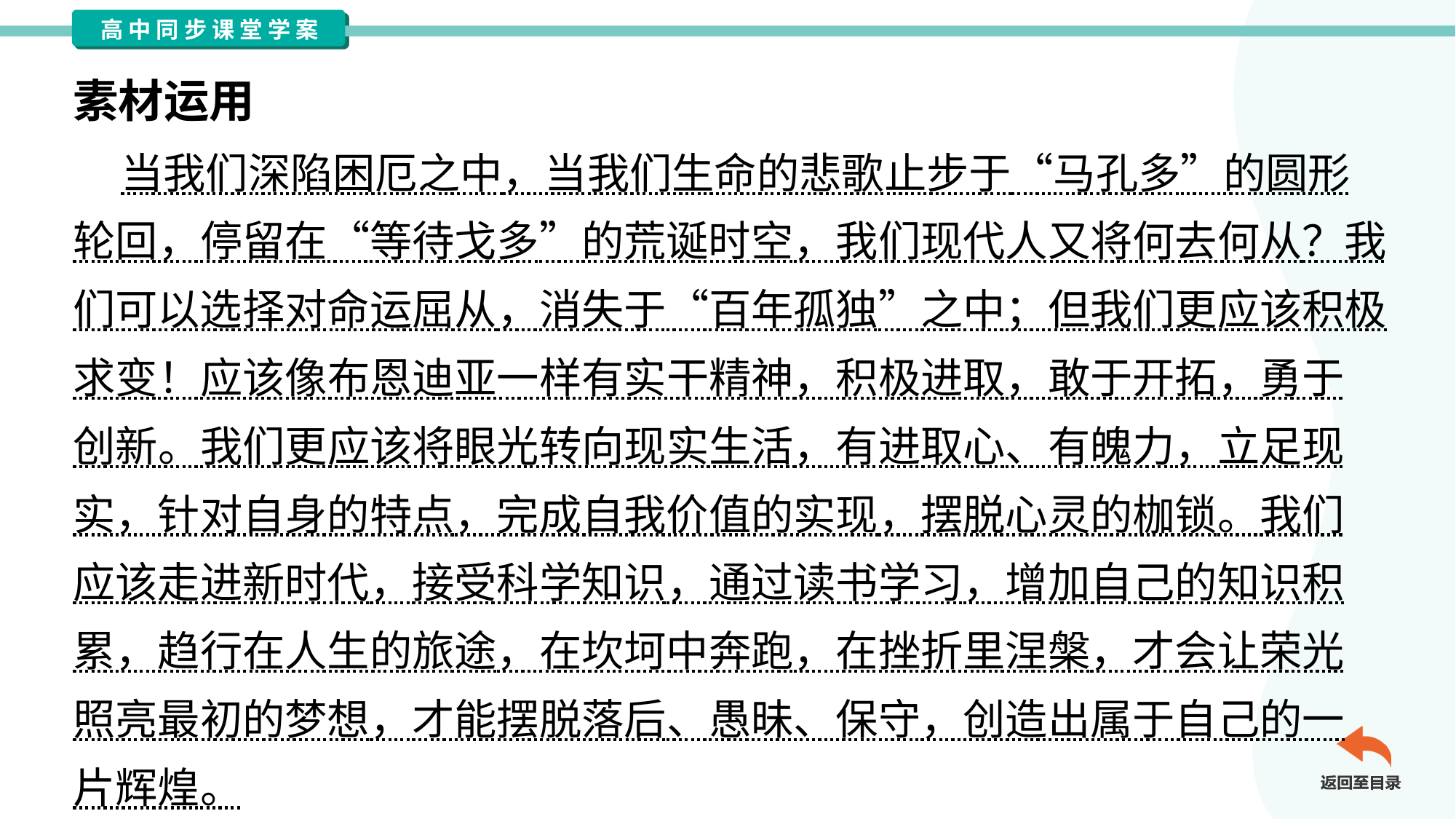

素材运用
    当我们深陷困厄之中，当我们生命的悲歌止步于“马孔多”的圆形
轮回，停留在“等待戈多”的荒诞时空，我们现代人又将何去何从？我
们可以选择对命运屈从，消失于“百年孤独”之中；但我们更应该积极
求变！应该像布恩迪亚一样有实干精神，积极进取，敢于开拓，勇于
创新。我们更应该将眼光转向现实生活，有进取心、有魄力，立足现
实，针对自身的特点，完成自我价值的实现，摆脱心灵的枷锁。我们
应该走进新时代，接受科学知识，通过读书学习，增加自己的知识积
累，趋行在人生的旅途，在坎坷中奔跑，在挫折里涅槃，才会让荣光
照亮最初的梦想，才能摆脱落后、愚昧、保守，创造出属于自己的一
片辉煌。